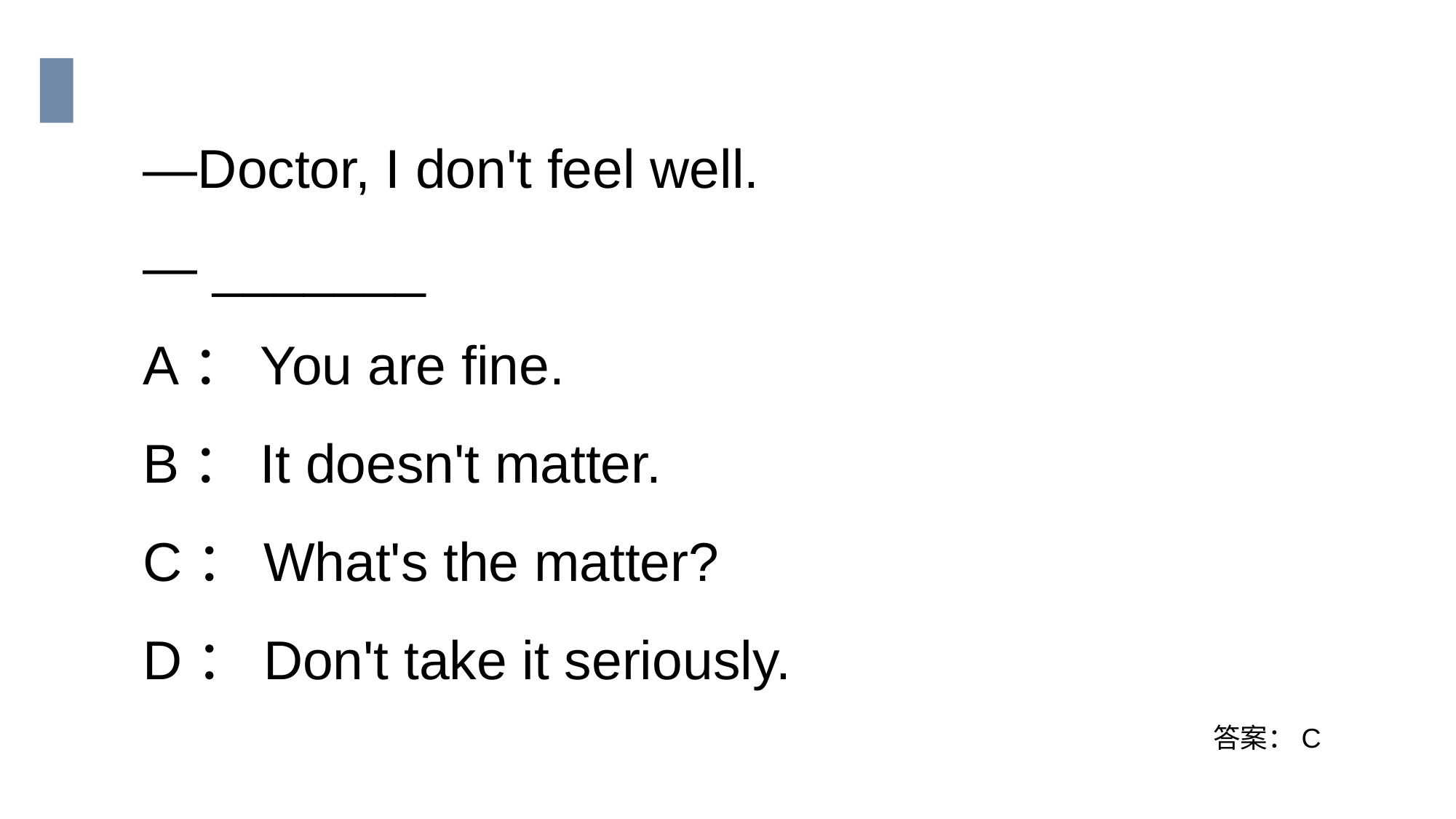

—Doctor, I don't feel well.
— _______
A：You are fine.
B：It doesn't matter.
C：What's the matter?
D：Don't take it seriously.
答案：C